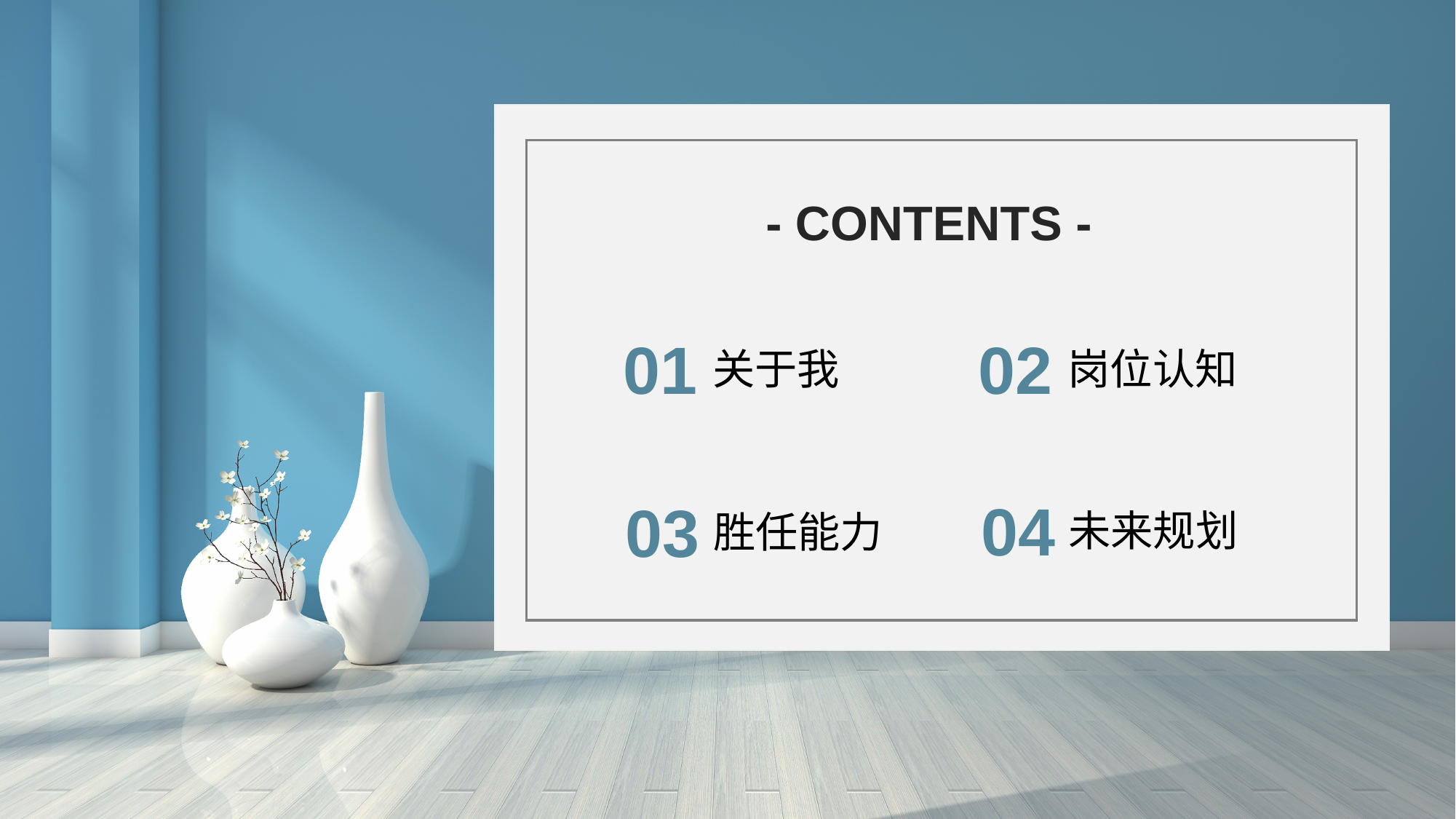

- CONTENTS -
01
02
关于我
岗位认知
04
03
未来规划
胜任能力